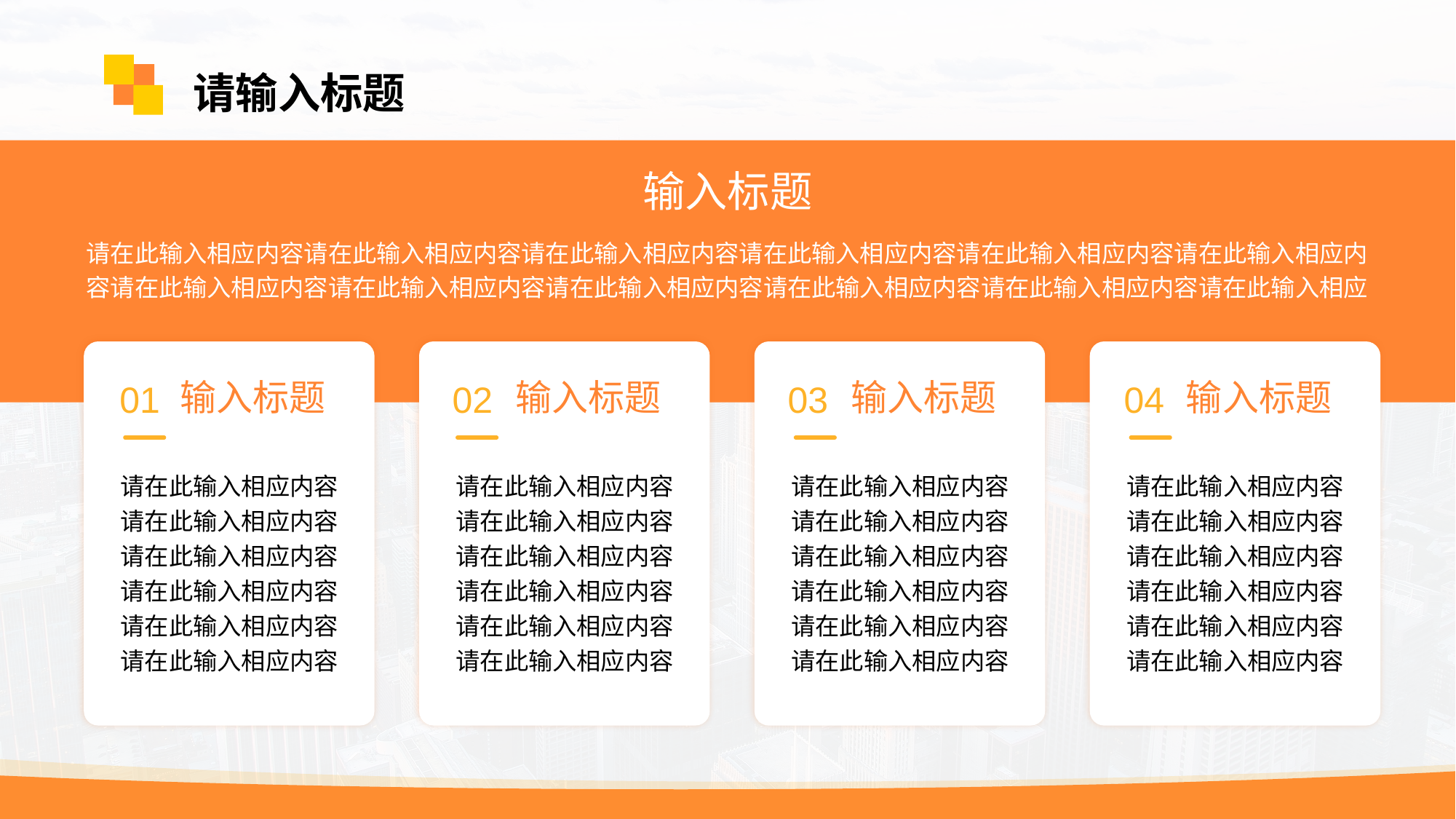

请输入标题

输入标题
请在此输入相应内容请在此输入相应内容请在此输入相应内容请在此输入相应内容请在此输入相应内容请在此输入相应内容请在此输入相应内容请在此输入相应内容请在此输入相应内容请在此输入相应内容请在此输入相应内容请在此输入相应

输入标题
输入标题
输入标题
输入标题
01
02
03
04

请在此输入相应内容请在此输入相应内容
请在此输入相应内容请在此输入相应内容
请在此输入相应内容
请在此输入相应内容
请在此输入相应内容请在此输入相应内容
请在此输入相应内容请在此输入相应内容
请在此输入相应内容
请在此输入相应内容
请在此输入相应内容请在此输入相应内容
请在此输入相应内容请在此输入相应内容
请在此输入相应内容
请在此输入相应内容
请在此输入相应内容请在此输入相应内容
请在此输入相应内容请在此输入相应内容
请在此输入相应内容
请在此输入相应内容